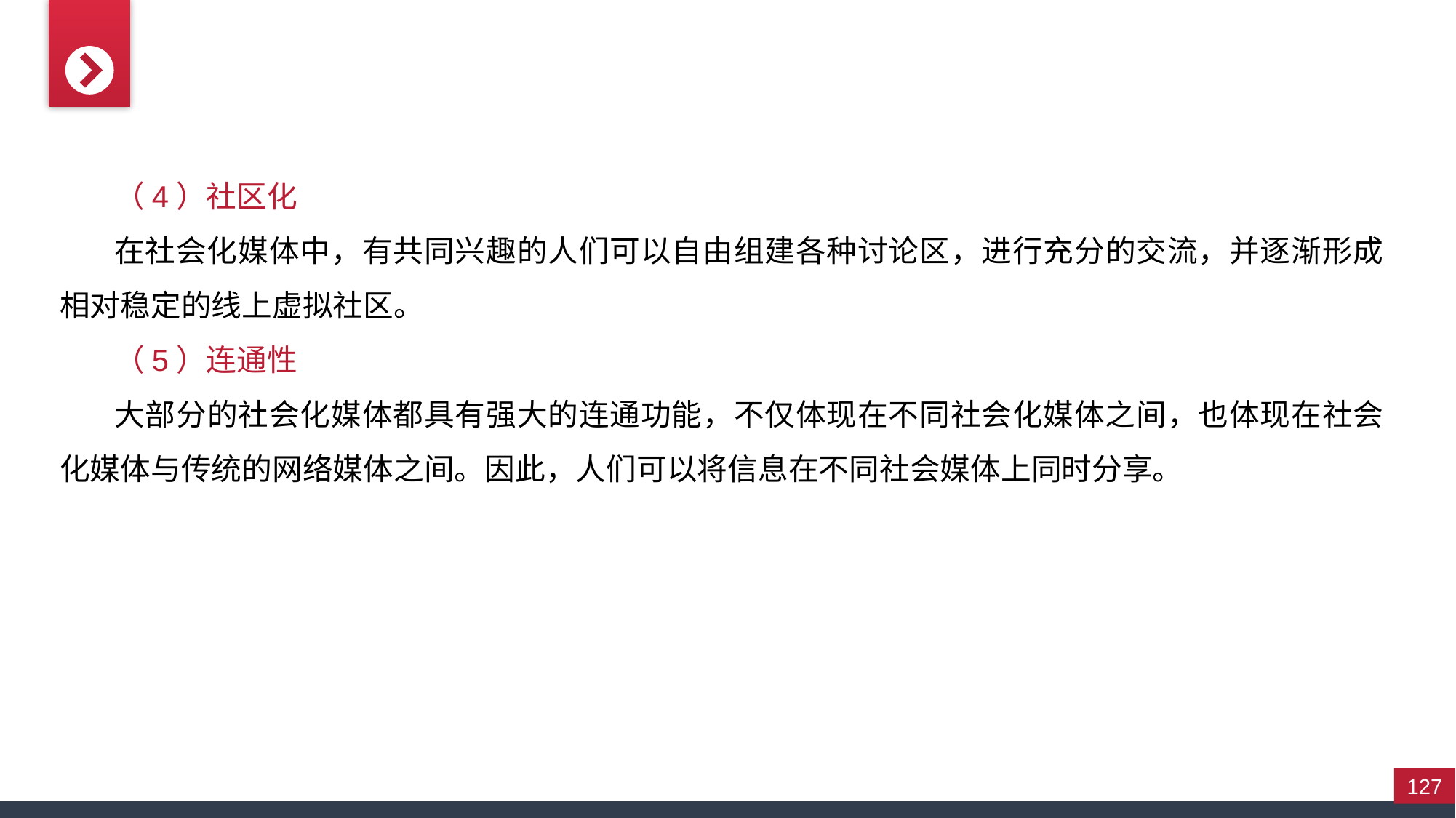

（4）社区化
在社会化媒体中，有共同兴趣的人们可以自由组建各种讨论区，进行充分的交流，并逐渐形成相对稳定的线上虚拟社区。
（5）连通性
大部分的社会化媒体都具有强大的连通功能，不仅体现在不同社会化媒体之间，也体现在社会化媒体与传统的网络媒体之间。因此，人们可以将信息在不同社会媒体上同时分享。